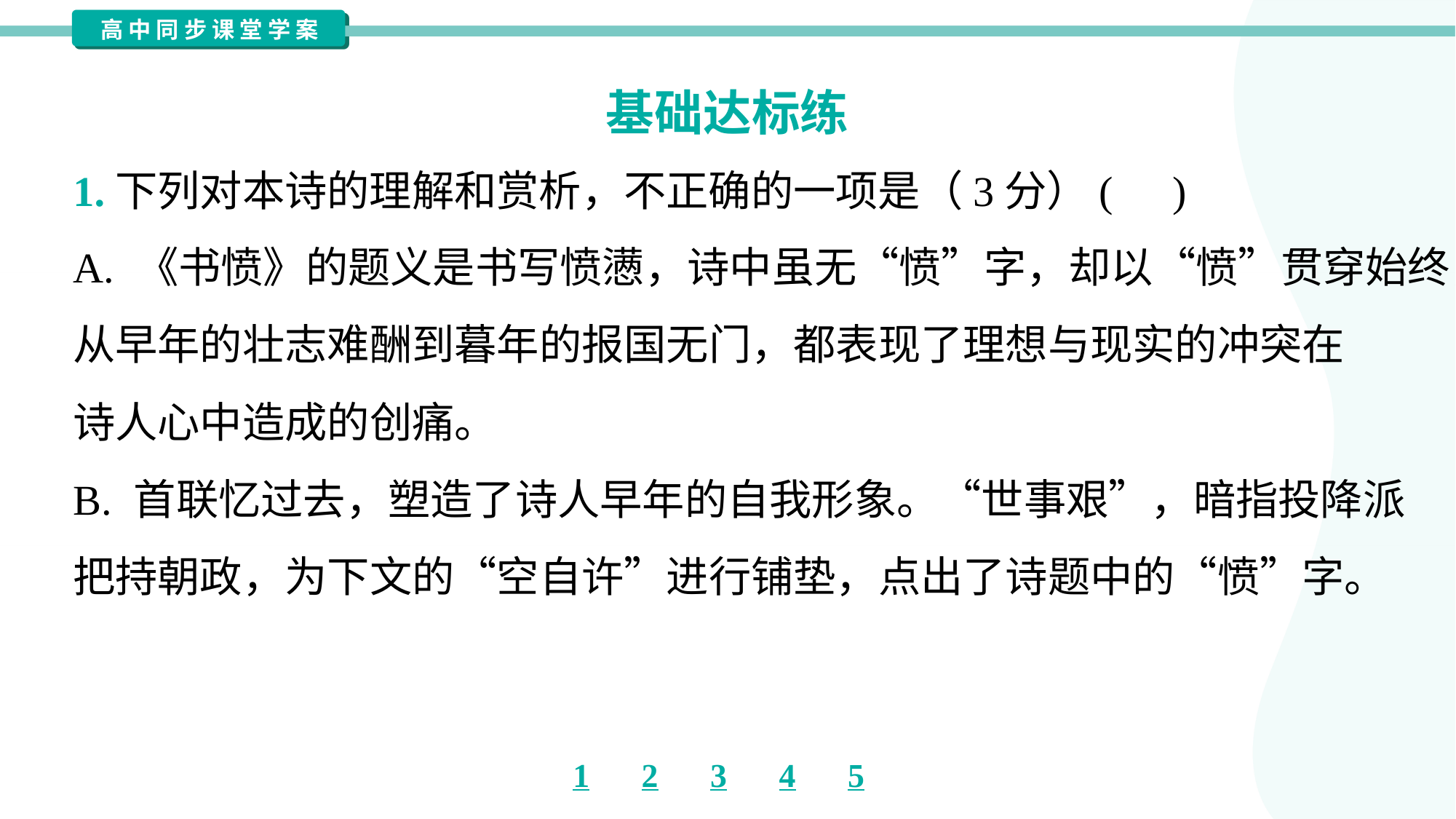

基础达标练
1.下列对本诗的理解和赏析，不正确的一项是（3分）(     )
A. 《书愤》的题义是书写愤懑，诗中虽无“愤”字，却以“愤”贯穿始终，
从早年的壮志难酬到暮年的报国无门，都表现了理想与现实的冲突在
诗人心中造成的创痛。
B. 首联忆过去，塑造了诗人早年的自我形象。“世事艰”，暗指投降派
把持朝政，为下文的“空自许”进行铺垫，点出了诗题中的“愤”字。